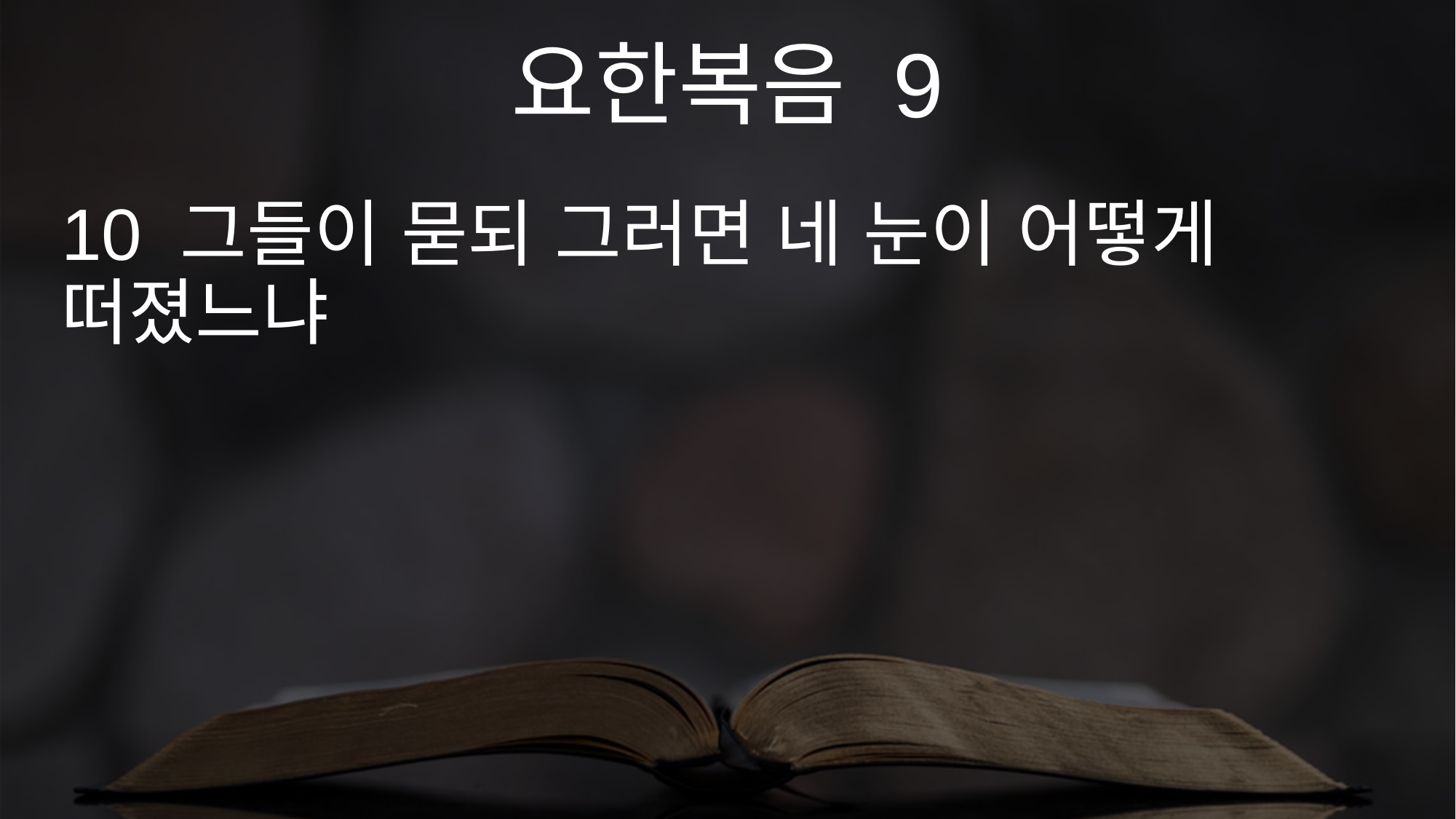

요한복음 9
10 그들이 묻되 그러면 네 눈이 어떻게 떠졌느냐